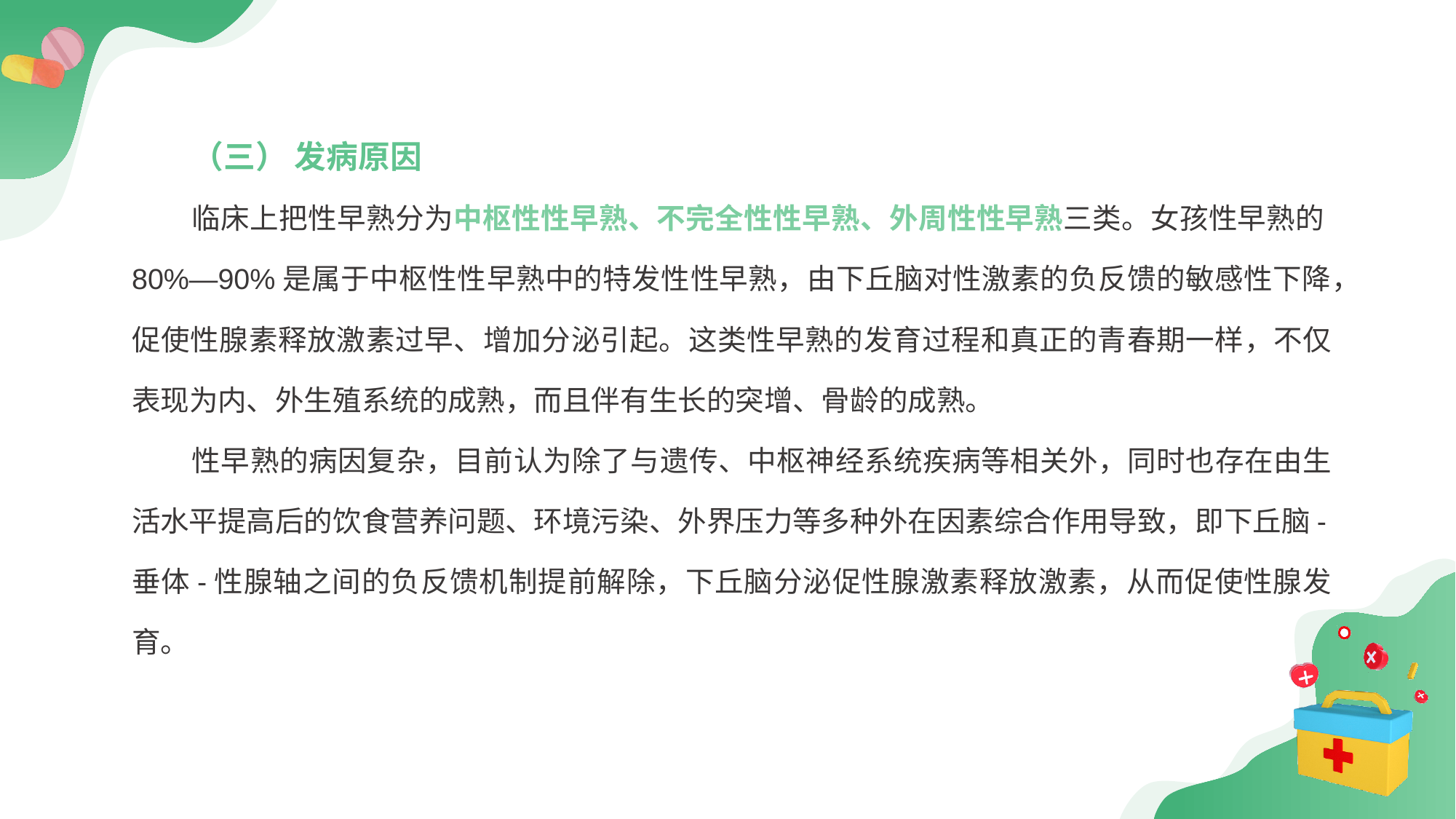

（三） 发病原因
临床上把性早熟分为中枢性性早熟、不完全性性早熟、外周性性早熟三类。女孩性早熟的80%—90%是属于中枢性性早熟中的特发性性早熟，由下丘脑对性激素的负反馈的敏感性下降，促使性腺素释放激素过早、增加分泌引起。这类性早熟的发育过程和真正的青春期一样，不仅表现为内、外生殖系统的成熟，而且伴有生长的突增、骨龄的成熟。
性早熟的病因复杂，目前认为除了与遗传、中枢神经系统疾病等相关外，同时也存在由生活水平提高后的饮食营养问题、环境污染、外界压力等多种外在因素综合作用导致，即下丘脑-垂体-性腺轴之间的负反馈机制提前解除，下丘脑分泌促性腺激素释放激素，从而促使性腺发育。